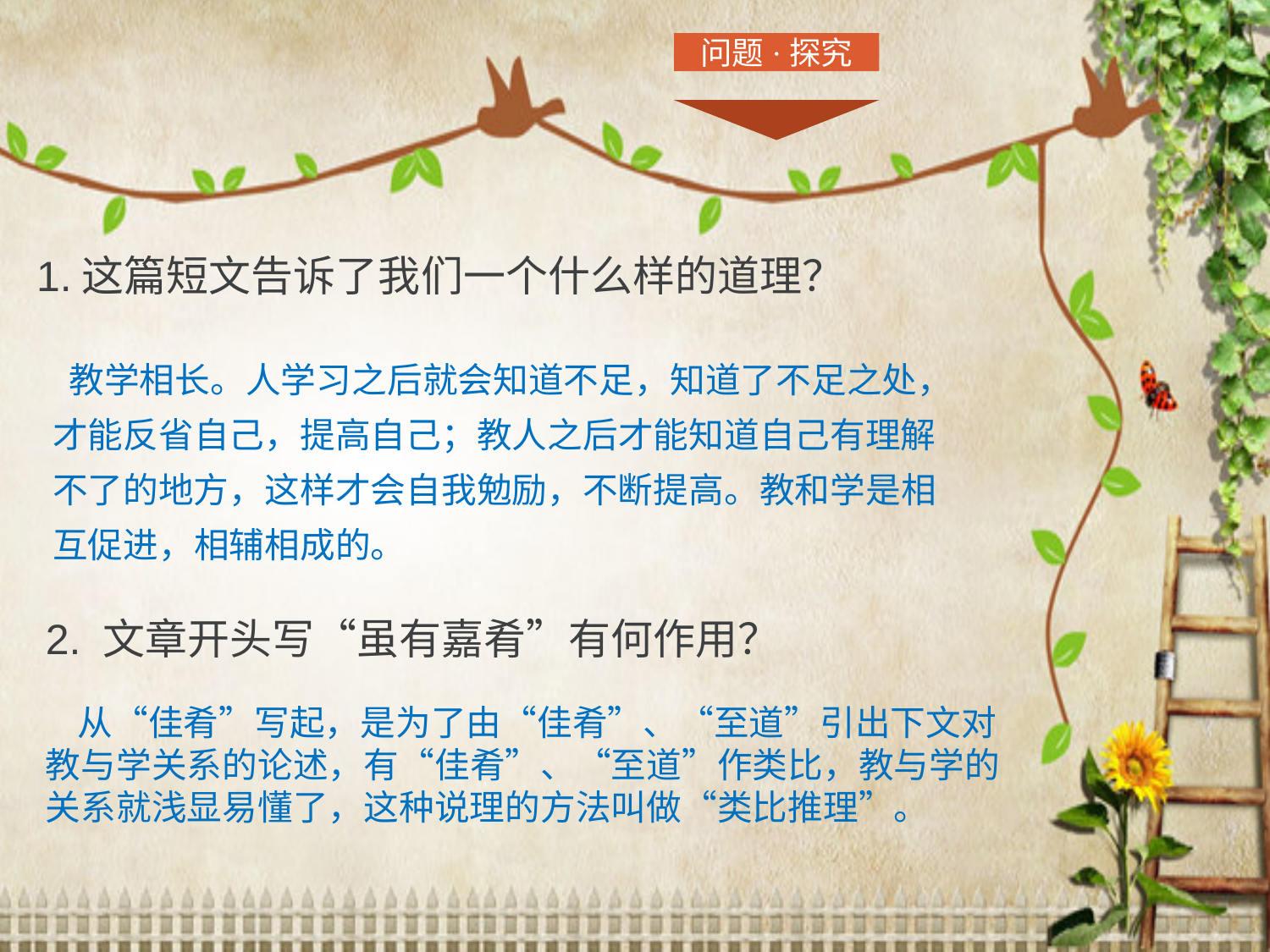

问题·探究

1.这篇短文告诉了我们一个什么样的道理？
 教学相长。人学习之后就会知道不足，知道了不足之处，才能反省自己，提高自己；教人之后才能知道自己有理解不了的地方，这样才会自我勉励，不断提高。教和学是相互促进，相辅相成的。
2. 文章开头写“虽有嘉肴”有何作用？
   从“佳肴”写起，是为了由“佳肴”、“至道”引出下文对教与学关系的论述，有“佳肴”、“至道”作类比，教与学的关系就浅显易懂了，这种说理的方法叫做“类比推理”。